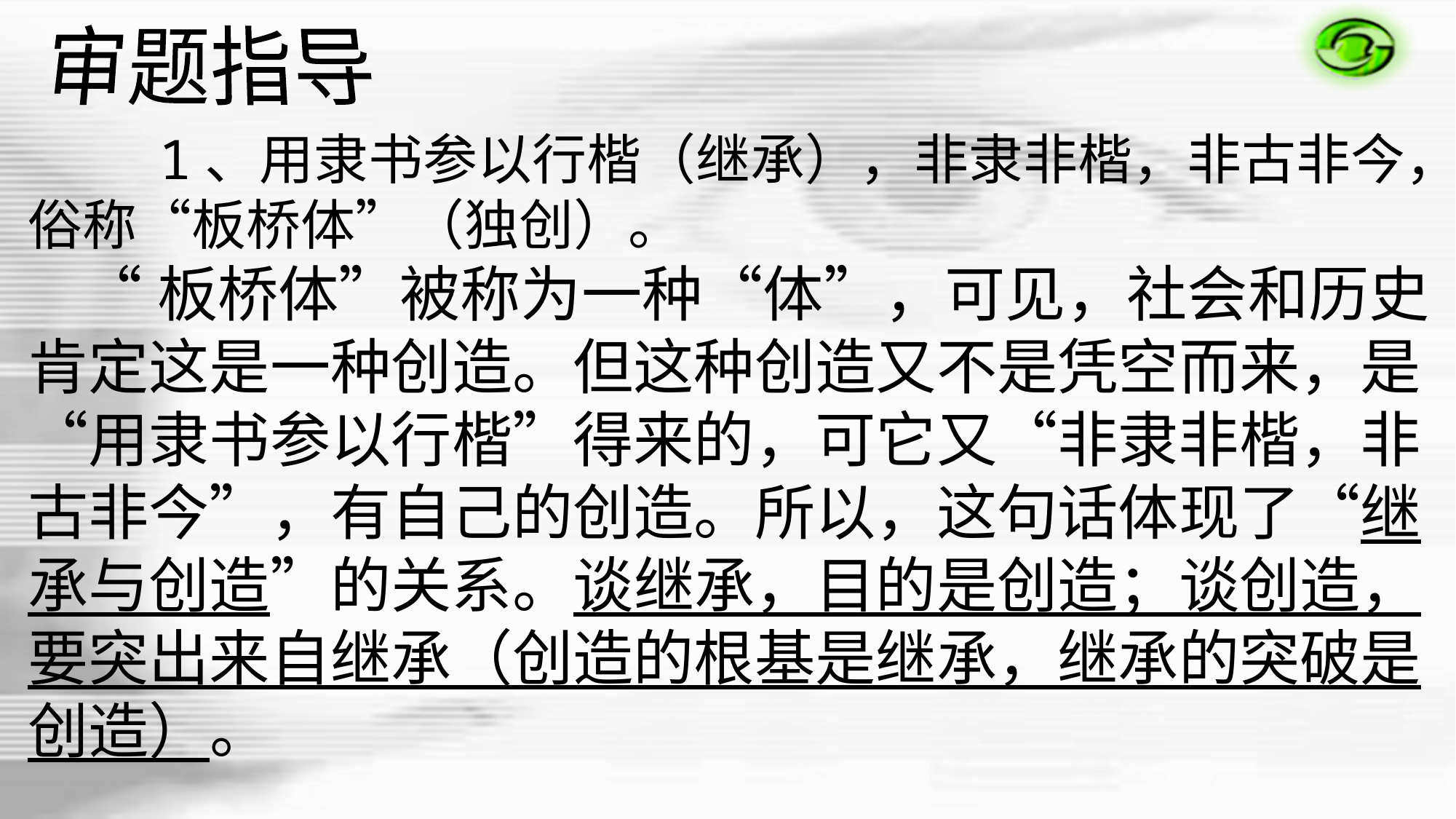

审题指导
    1、用隶书参以行楷（继承），非隶非楷，非古非今，俗称“板桥体”（独创）。
    “板桥体”被称为一种“体”，可见，社会和历史肯定这是一种创造。但这种创造又不是凭空而来，是“用隶书参以行楷”得来的，可它又“非隶非楷，非古非今”，有自己的创造。所以，这句话体现了“继承与创造”的关系。谈继承，目的是创造；谈创造，要突出来自继承（创造的根基是继承，继承的突破是创造）。